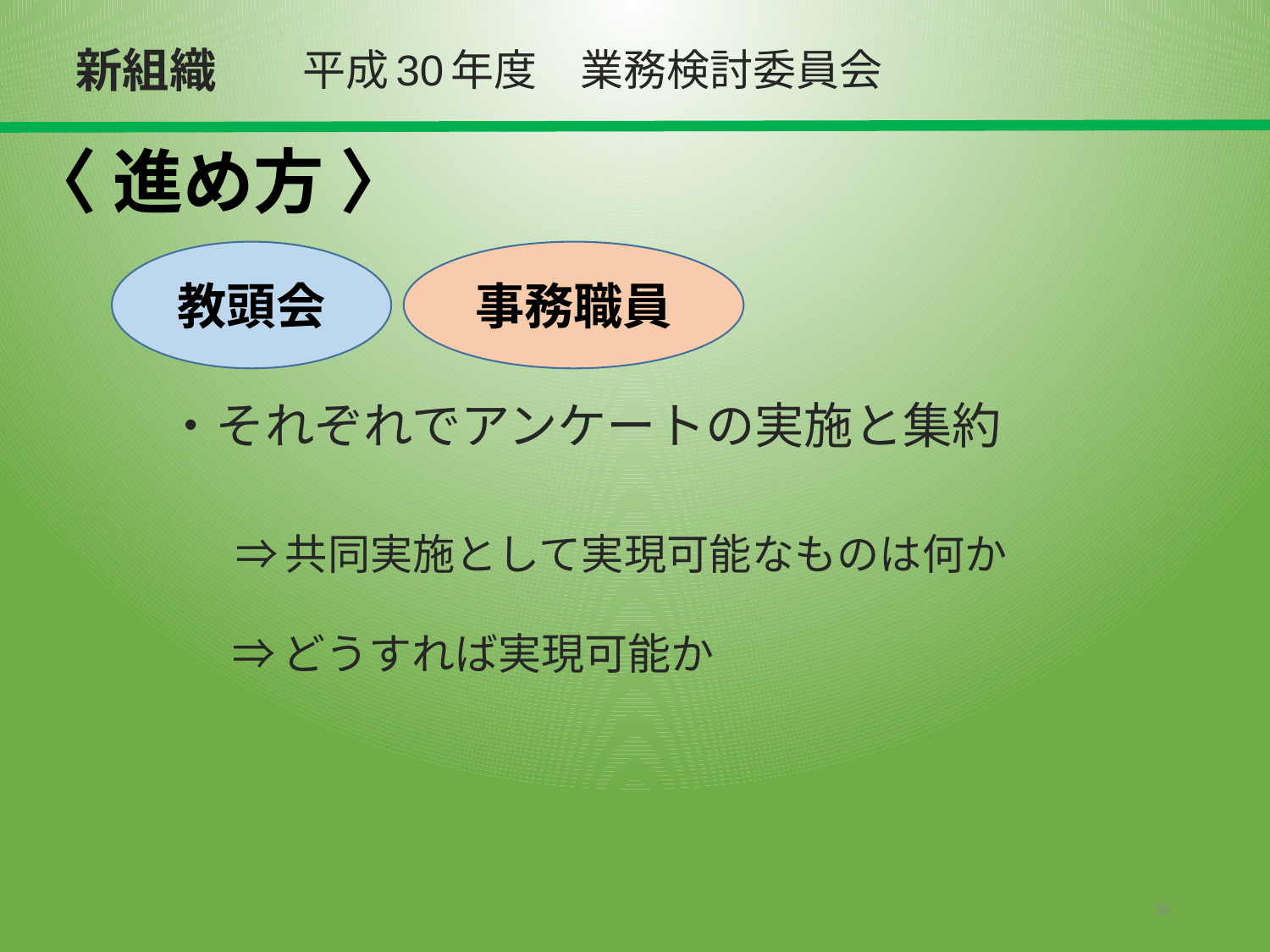

新組織
平成30年度　業務検討委員会
# 〈 進め方 〉
教頭会
事務職員

・それぞれでアンケートの実施と集約
⇒共同実施として実現可能なものは何か
⇒どうすれば実現可能か
16